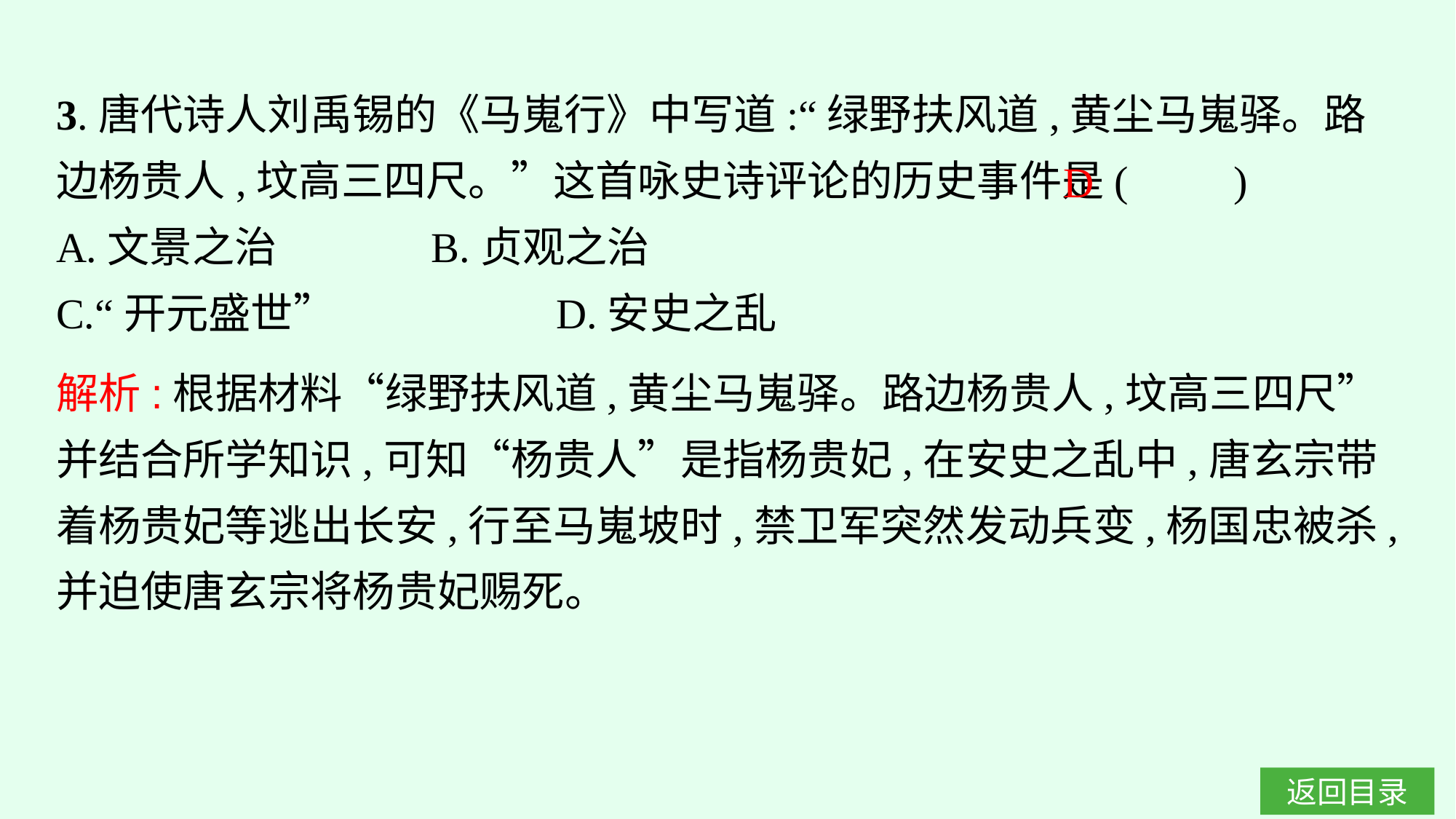

3.唐代诗人刘禹锡的《马嵬行》中写道:“绿野扶风道,黄尘马嵬驿。路边杨贵人,坟高三四尺。”这首咏史诗评论的历史事件是(　　)
A.文景之治		B.贞观之治
C.“开元盛世”		D.安史之乱
D
解析:根据材料“绿野扶风道,黄尘马嵬驿。路边杨贵人,坟高三四尺”并结合所学知识,可知“杨贵人”是指杨贵妃,在安史之乱中,唐玄宗带着杨贵妃等逃出长安,行至马嵬坡时,禁卫军突然发动兵变,杨国忠被杀,并迫使唐玄宗将杨贵妃赐死。